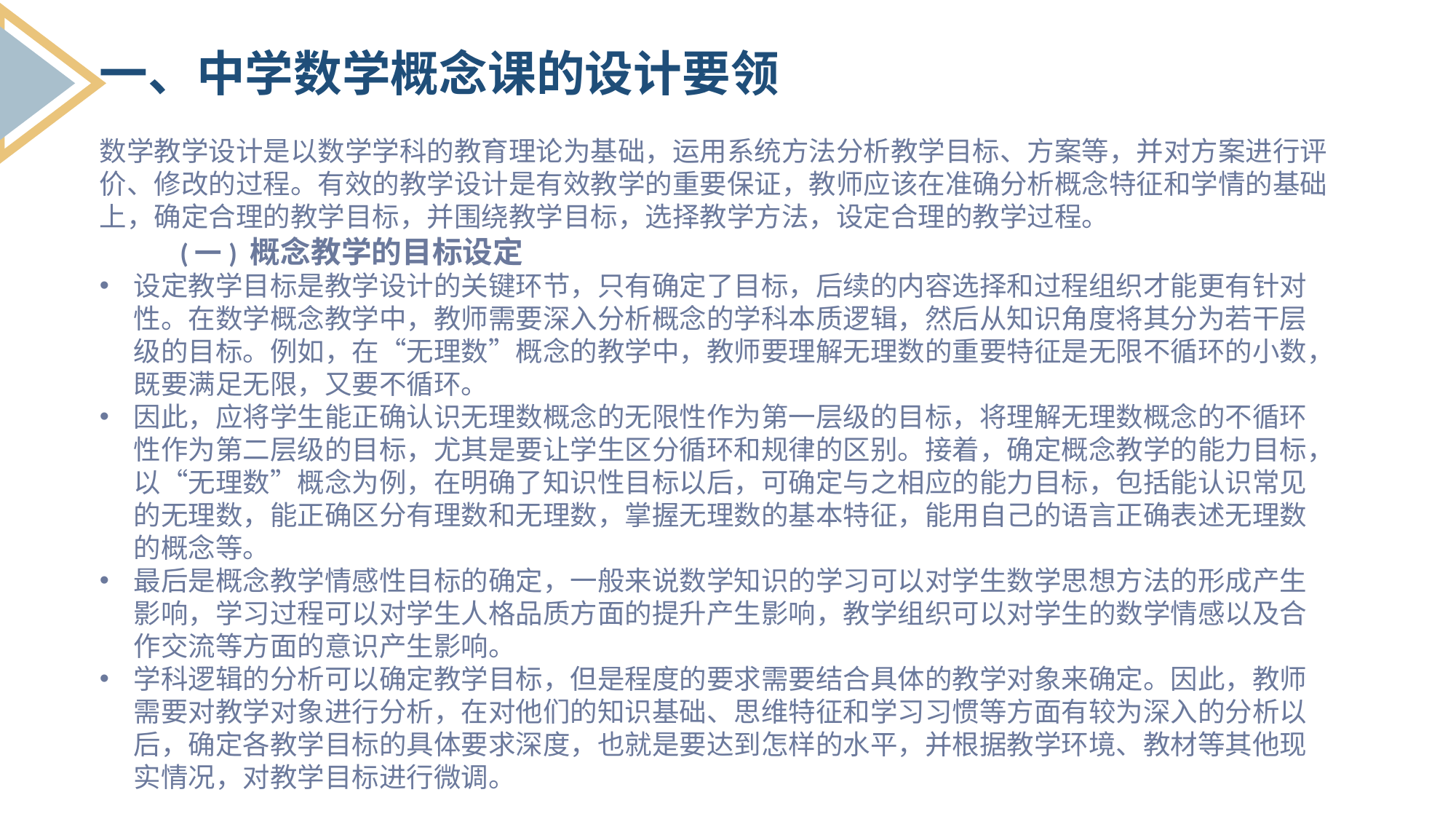

一、中学数学概念课的设计要领

数学教学设计是以数学学科的教育理论为基础，运用系统方法分析教学目标、方案等，并对方案进行评价、修改的过程。有效的教学设计是有效教学的重要保证，教师应该在准确分析概念特征和学情的基础上，确定合理的教学目标，并围绕教学目标，选择教学方法，设定合理的教学过程。
             (一) 概念教学的目标设定
设定教学目标是教学设计的关键环节，只有确定了目标，后续的内容选择和过程组织才能更有针对性。在数学概念教学中，教师需要深入分析概念的学科本质逻辑，然后从知识角度将其分为若干层级的目标。例如，在“无理数”概念的教学中，教师要理解无理数的重要特征是无限不循环的小数，既要满足无限，又要不循环。
因此，应将学生能正确认识无理数概念的无限性作为第一层级的目标，将理解无理数概念的不循环性作为第二层级的目标，尤其是要让学生区分循环和规律的区别。接着，确定概念教学的能力目标，以“无理数”概念为例，在明确了知识性目标以后，可确定与之相应的能力目标，包括能认识常见的无理数，能正确区分有理数和无理数，掌握无理数的基本特征，能用自己的语言正确表述无理数的概念等。
最后是概念教学情感性目标的确定，一般来说数学知识的学习可以对学生数学思想方法的形成产生影响，学习过程可以对学生人格品质方面的提升产生影响，教学组织可以对学生的数学情感以及合作交流等方面的意识产生影响。
学科逻辑的分析可以确定教学目标，但是程度的要求需要结合具体的教学对象来确定。因此，教师需要对教学对象进行分析，在对他们的知识基础、思维特征和学习习惯等方面有较为深入的分析以后，确定各教学目标的具体要求深度，也就是要达到怎样的水平，并根据教学环境、教材等其他现实情况，对教学目标进行微调。